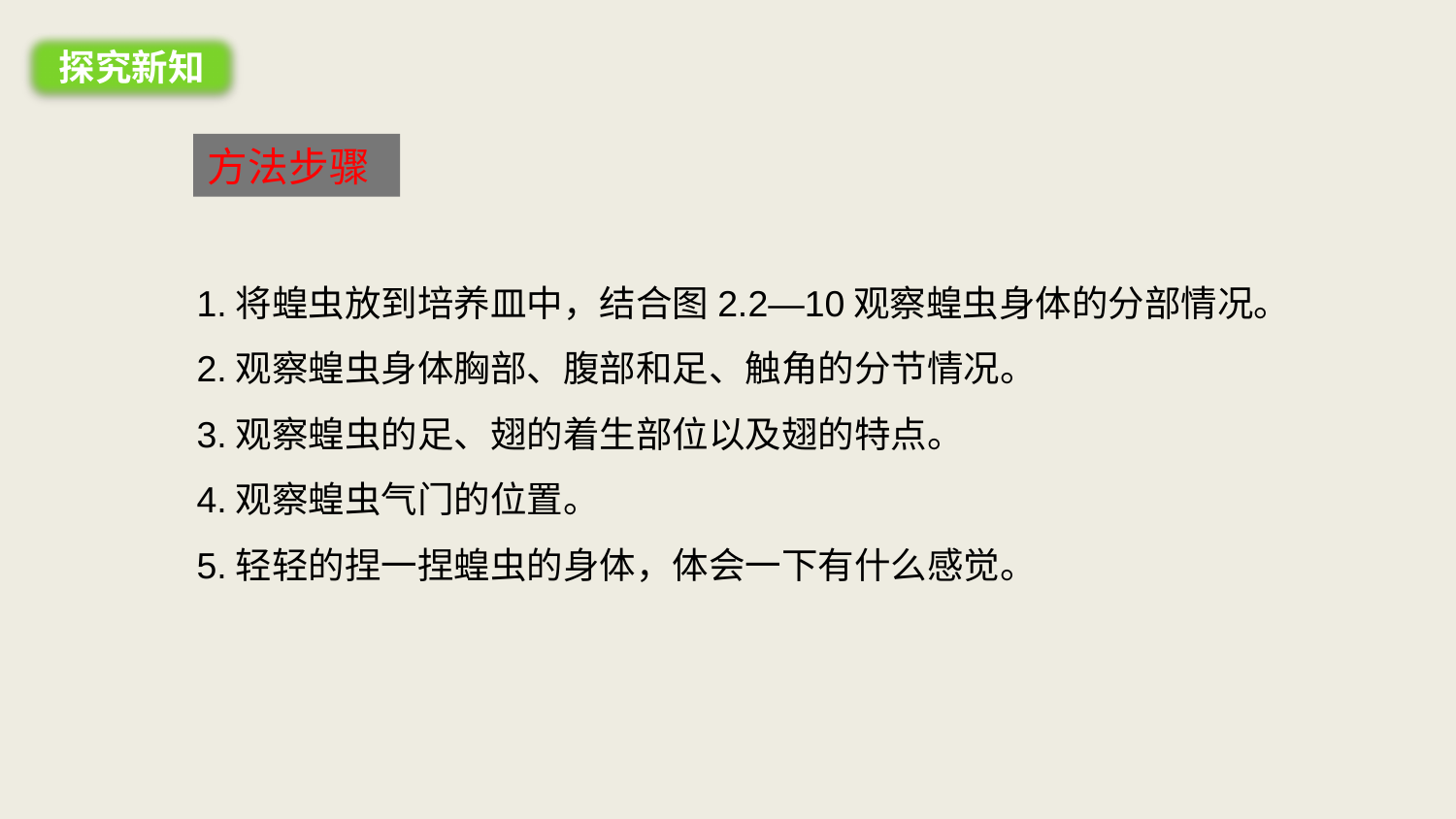

探究新知
方法步骤
1.将蝗虫放到培养皿中，结合图2.2—10观察蝗虫身体的分部情况。
2.观察蝗虫身体胸部、腹部和足、触角的分节情况。
3.观察蝗虫的足、翅的着生部位以及翅的特点。
4.观察蝗虫气门的位置。
5.轻轻的捏一捏蝗虫的身体，体会一下有什么感觉。